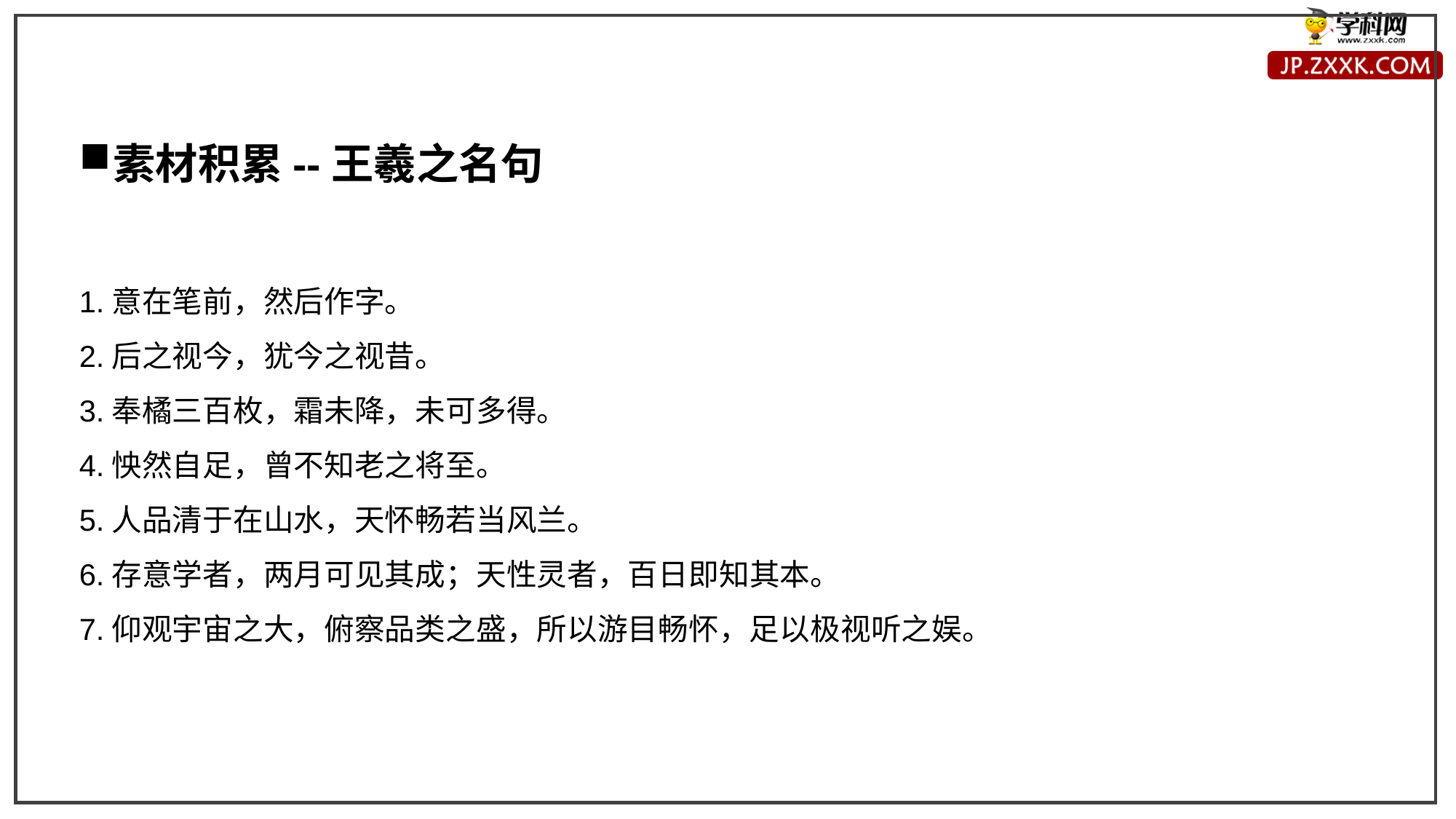

素材积累--王羲之名句

1.意在笔前，然后作字。
2.后之视今，犹今之视昔。
3.奉橘三百枚，霜未降，未可多得。
4.怏然自足，曾不知老之将至。
5.人品清于在山水，天怀畅若当风兰。
6.存意学者，两月可见其成；天性灵者，百日即知其本。
7.仰观宇宙之大，俯察品类之盛，所以游目畅怀，足以极视听之娱。